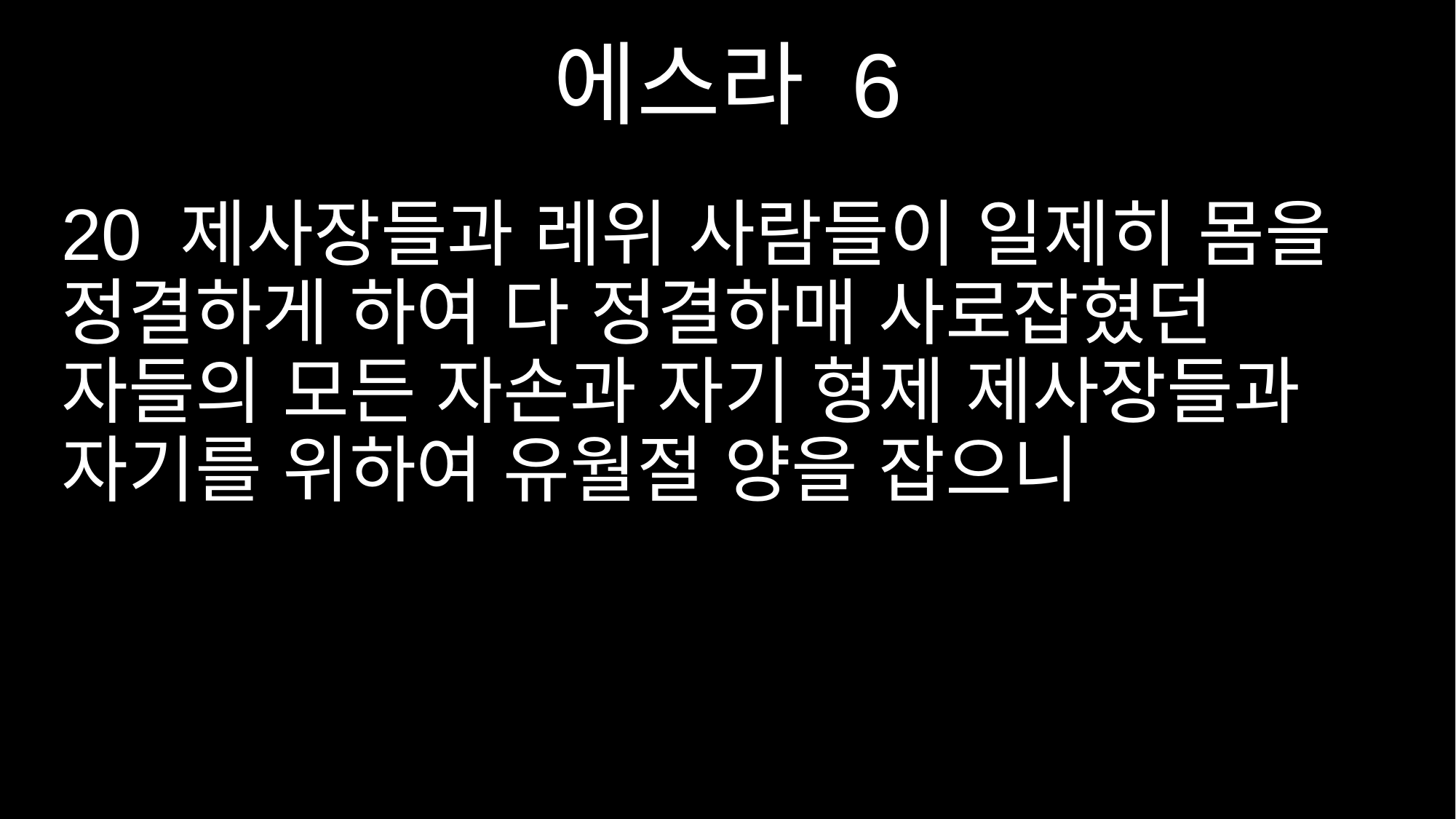

에스라 6
20 제사장들과 레위 사람들이 일제히 몸을 정결하게 하여 다 정결하매 사로잡혔던 자들의 모든 자손과 자기 형제 제사장들과 자기를 위하여 유월절 양을 잡으니